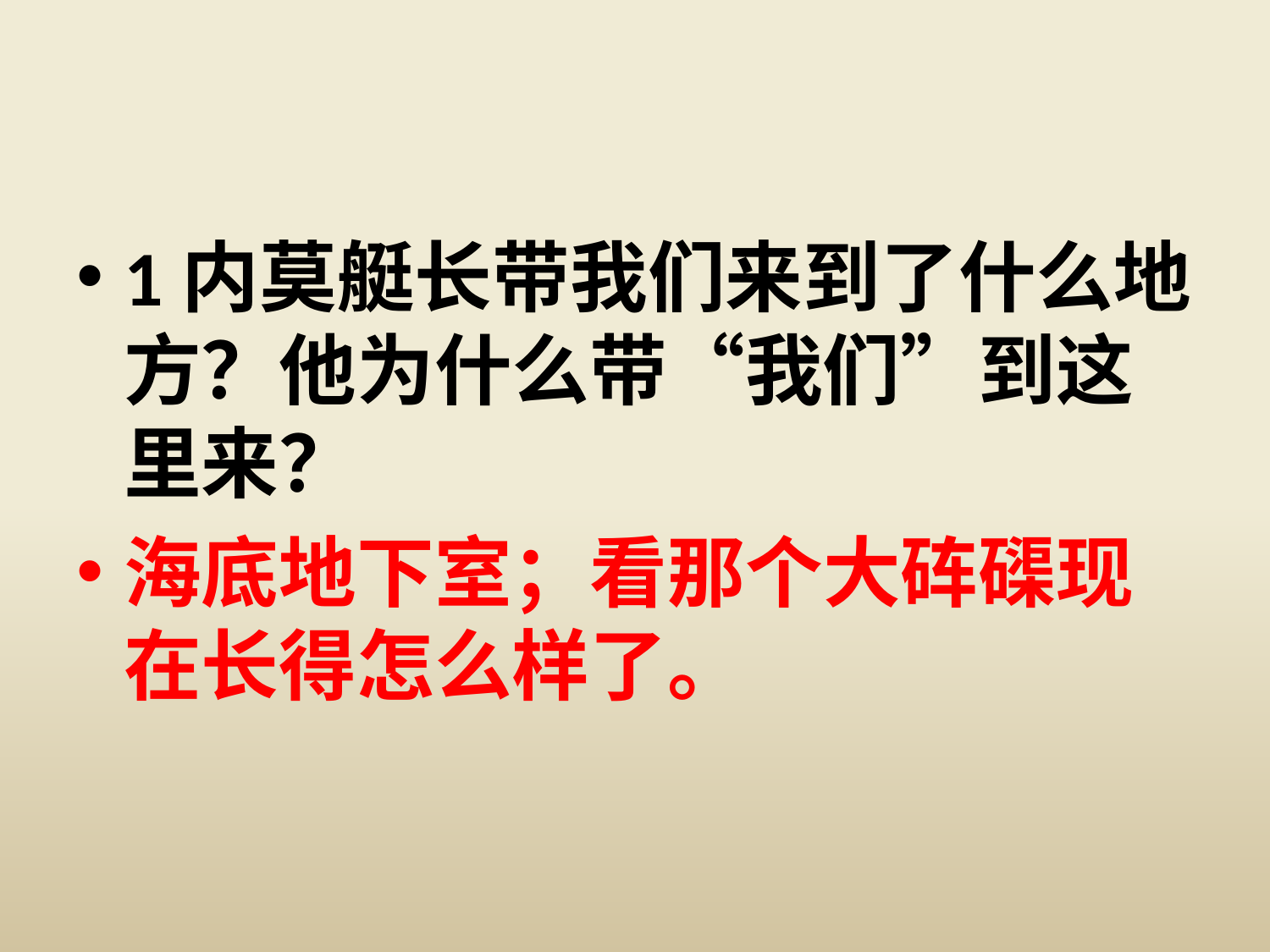

#
1内莫艇长带我们来到了什么地方？他为什么带“我们”到这里来？
海底地下室；看那个大砗磲现在长得怎么样了。